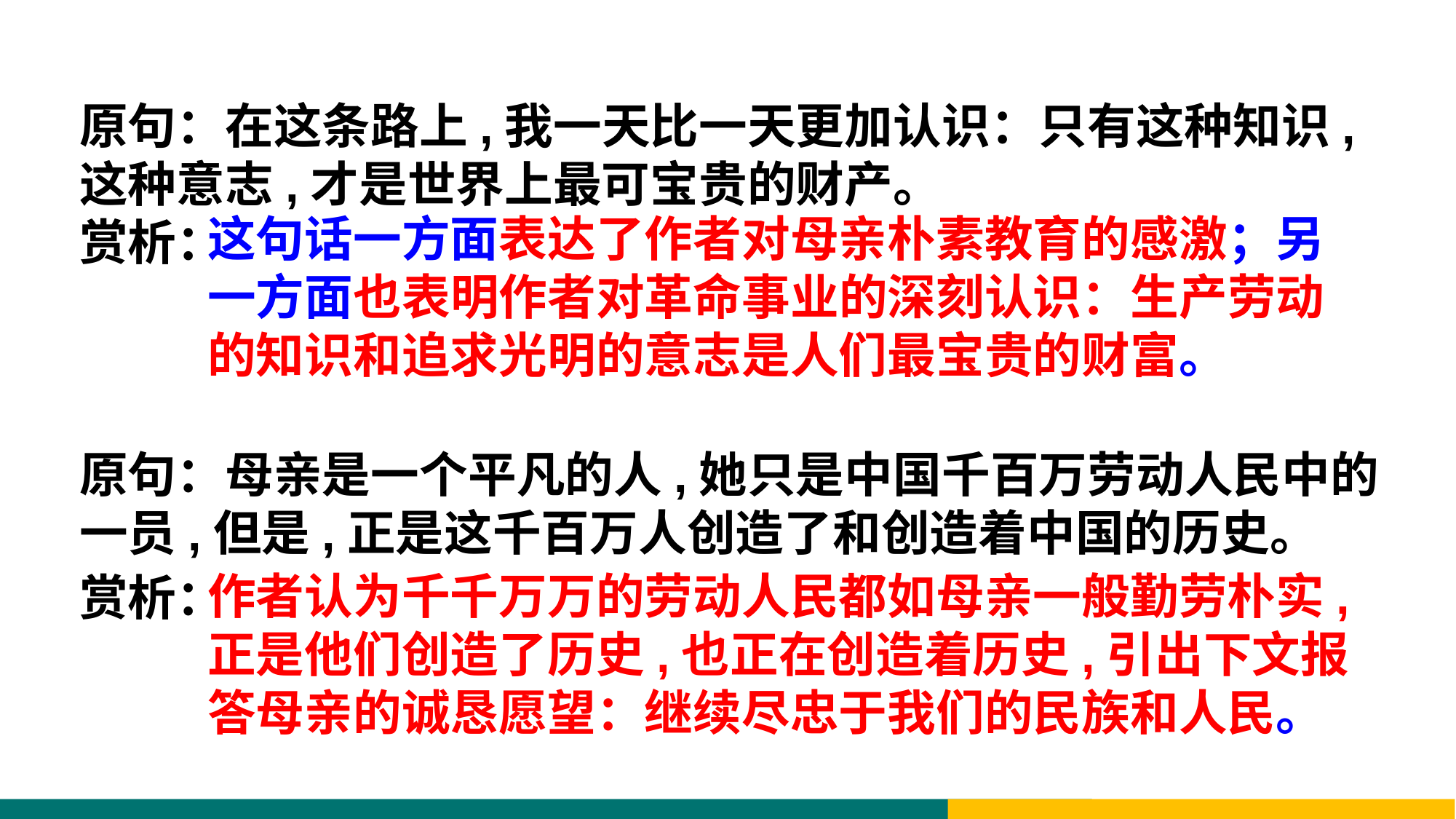

原句：在这条路上,我一天比一天更加认识：只有这种知识,这种意志,才是世界上最可宝贵的财产。
赏析：

原句：母亲是一个平凡的人,她只是中国千百万劳动人民中的一员,但是,正是这千百万人创造了和创造着中国的历史。
赏析：
这句话一方面表达了作者对母亲朴素教育的感激；另一方面也表明作者对革命事业的深刻认识：生产劳动的知识和追求光明的意志是人们最宝贵的财富。
作者认为千千万万的劳动人民都如母亲一般勤劳朴实,正是他们创造了历史,也正在创造着历史,引出下文报答母亲的诚恳愿望：继续尽忠于我们的民族和人民。